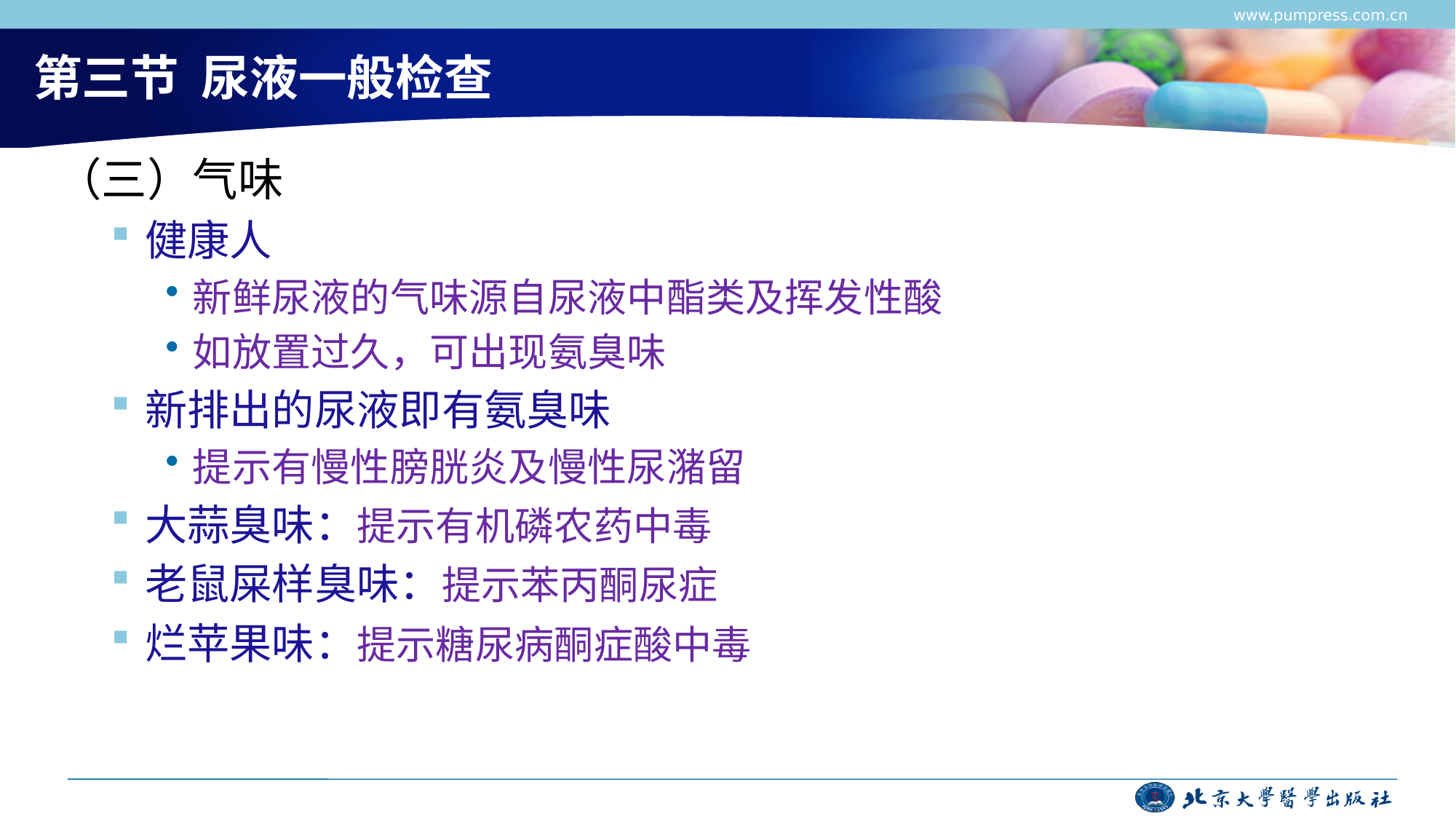

www.pumpress.com.cn
# 第三节  尿液一般检查
（三）气味
健康人
新鲜尿液的气味源自尿液中酯类及挥发性酸
如放置过久，可出现氨臭味
新排出的尿液即有氨臭味
提示有慢性膀胱炎及慢性尿潴留
大蒜臭味：提示有机磷农药中毒
老鼠屎样臭味：提示苯丙酮尿症
烂苹果味：提示糖尿病酮症酸中毒